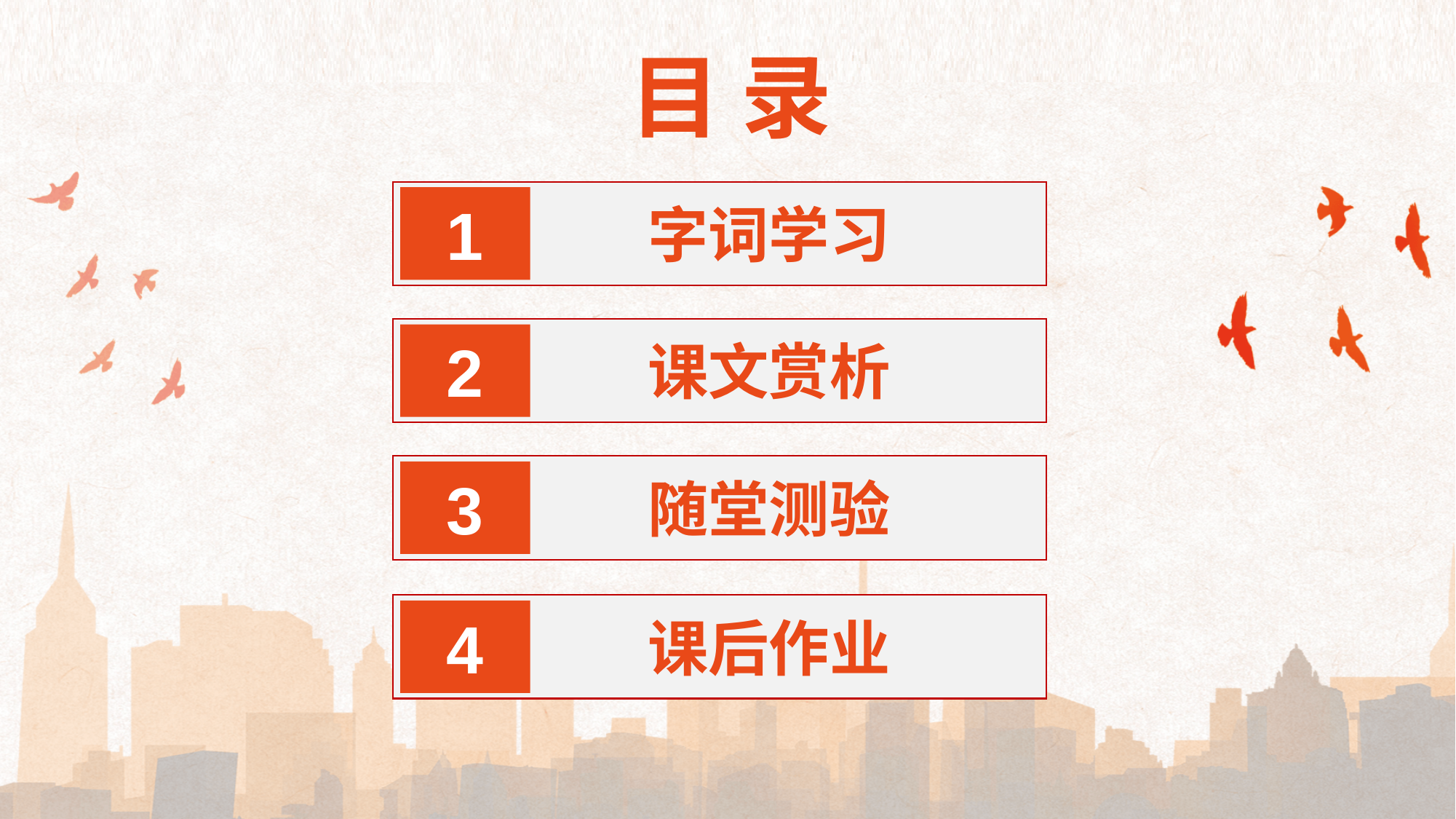

目 录

1
字词学习

2
课文赏析

3
随堂测验

4
课后作业